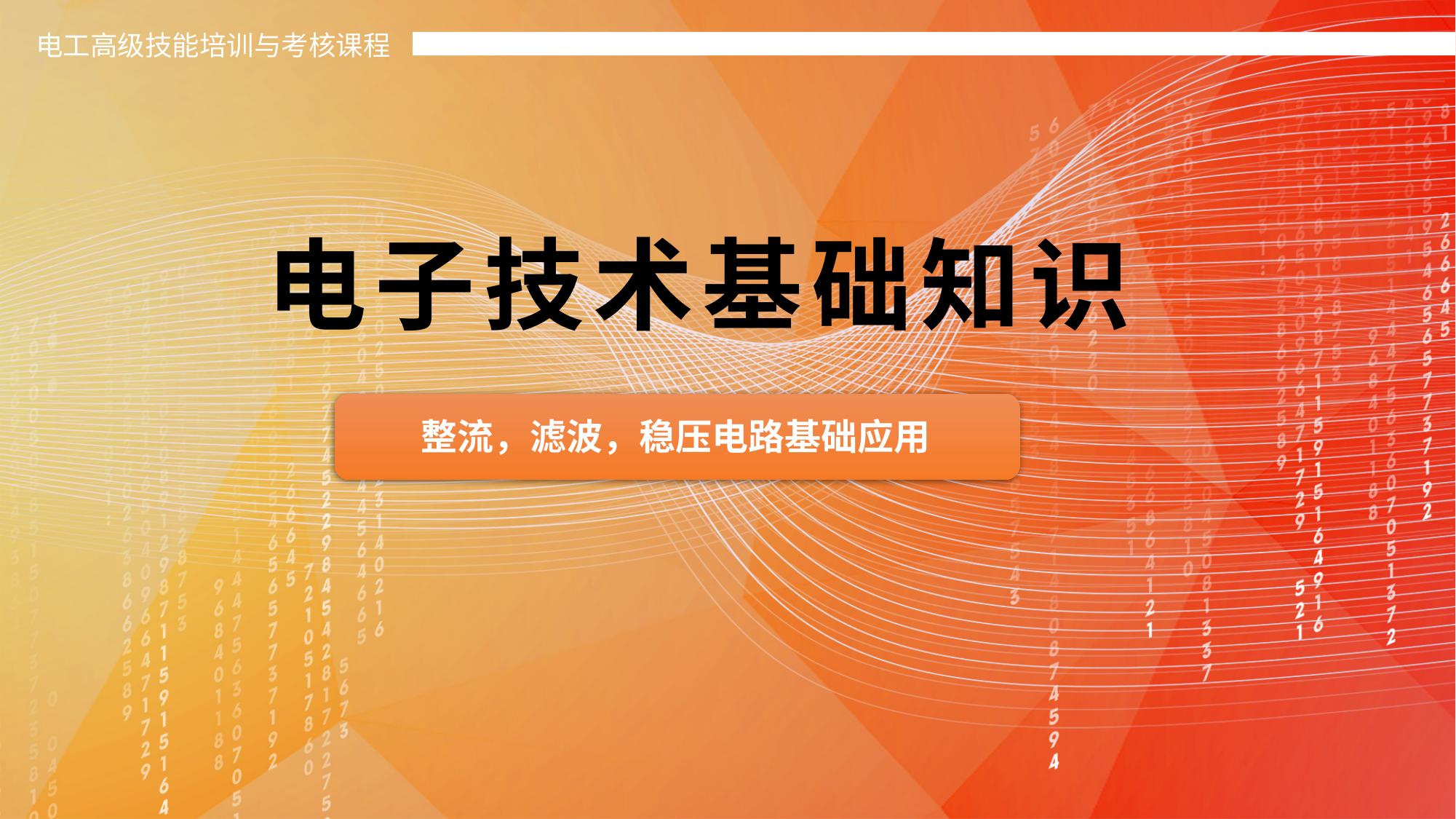

电工高级技能培训与考核课程

电子技术基础知识

 整流，滤波，稳压电路基础应用